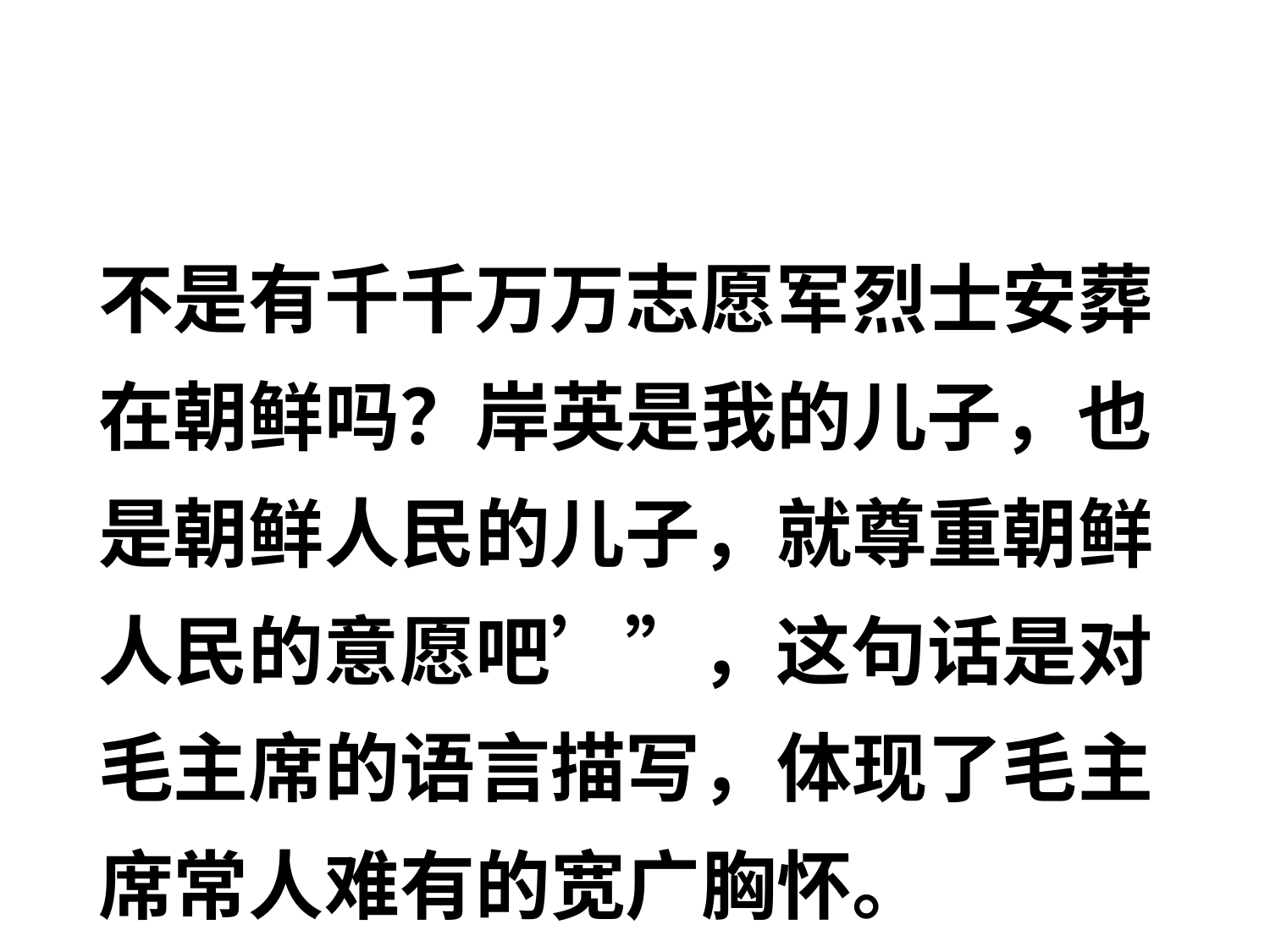

不是有千千万万志愿军烈士安葬在朝鲜吗？岸英是我的儿子，也是朝鲜人民的儿子，就尊重朝鲜人民的意愿吧’”，这句话是对毛主席的语言描写，体现了毛主席常人难有的宽广胸怀。